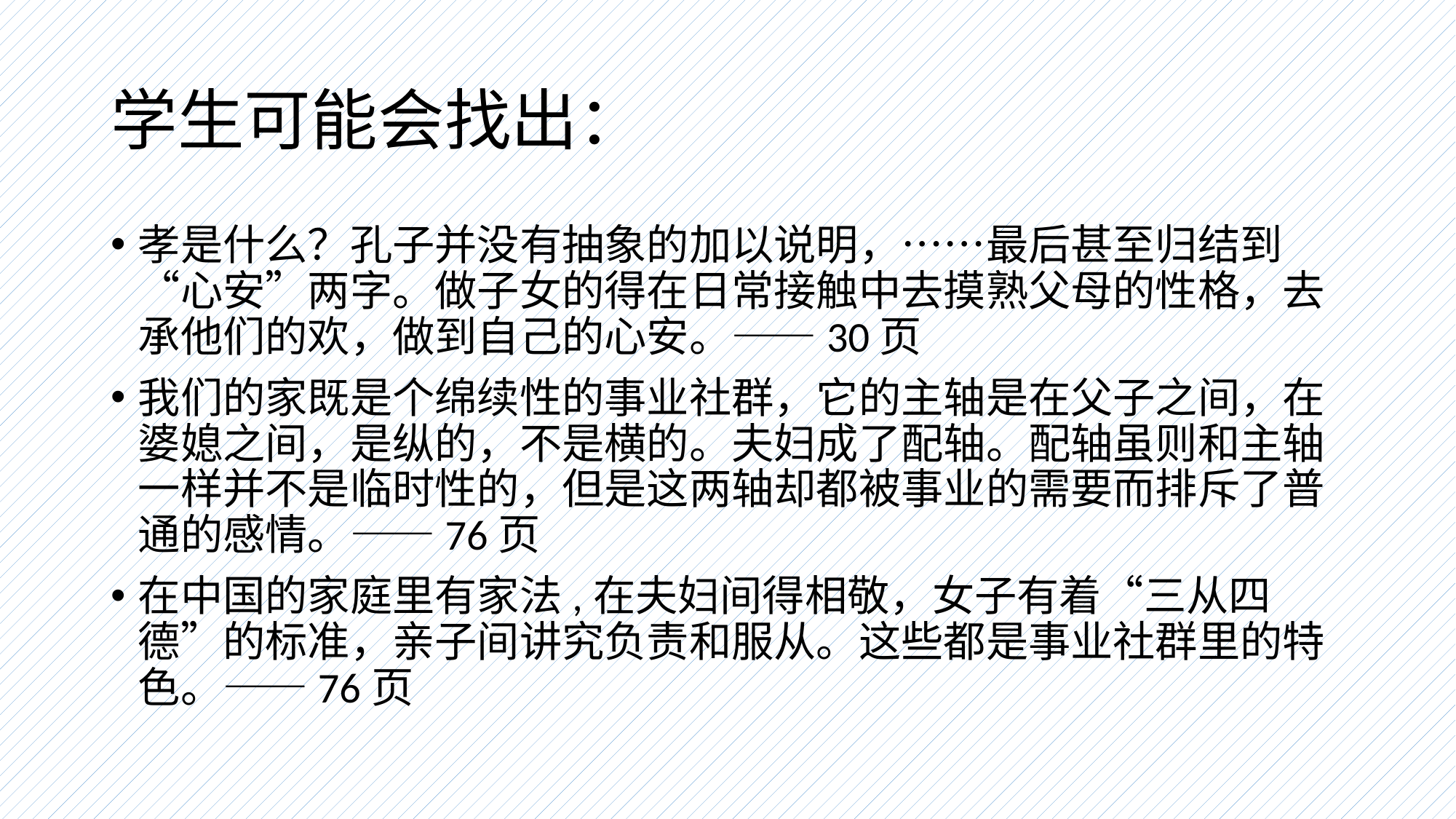

# 学生可能会找出：
孝是什么？孔子并没有抽象的加以说明，……最后甚至归结到“心安”两字。做子女的得在日常接触中去摸熟父母的性格，去承他们的欢，做到自己的心安。——30页
我们的家既是个绵续性的事业社群，它的主轴是在父子之间，在婆媳之间，是纵的，不是横的。夫妇成了配轴。配轴虽则和主轴一样并不是临时性的，但是这两轴却都被事业的需要而排斥了普通的感情。——76页
在中国的家庭里有家法,在夫妇间得相敬，女子有着“三从四德”的标准，亲子间讲究负责和服从。这些都是事业社群里的特色。——76页